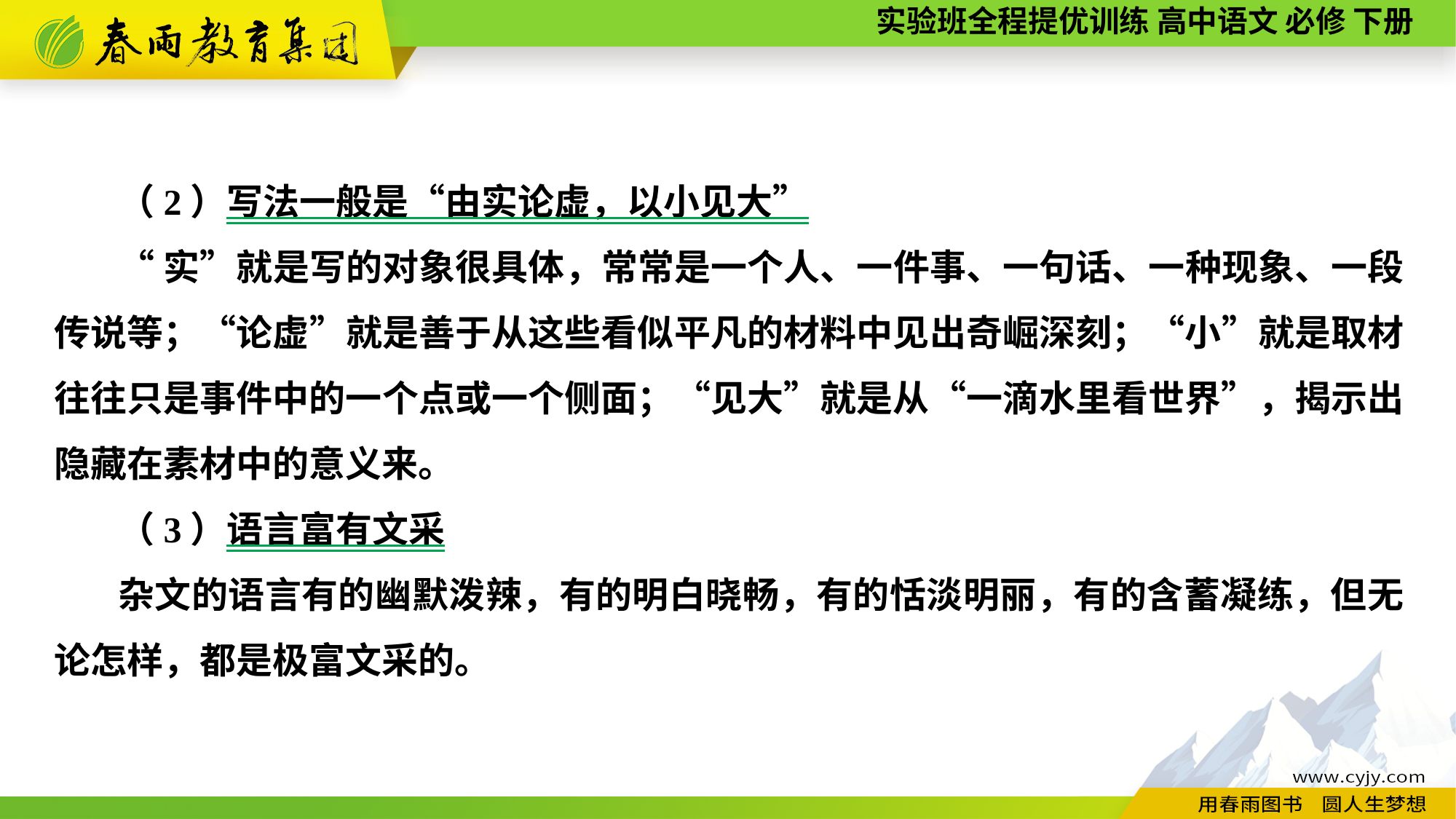

（2）写法一般是“由实论虚，以小见大”
“实”就是写的对象很具体，常常是一个人、一件事、一句话、一种现象、一段传说等；“论虚”就是善于从这些看似平凡的材料中见出奇崛深刻；“小”就是取材往往只是事件中的一个点或一个侧面；“见大”就是从“一滴水里看世界”，揭示出隐藏在素材中的意义来。
（3）语言富有文采
杂文的语言有的幽默泼辣，有的明白晓畅，有的恬淡明丽，有的含蓄凝练，但无论怎样，都是极富文采的。